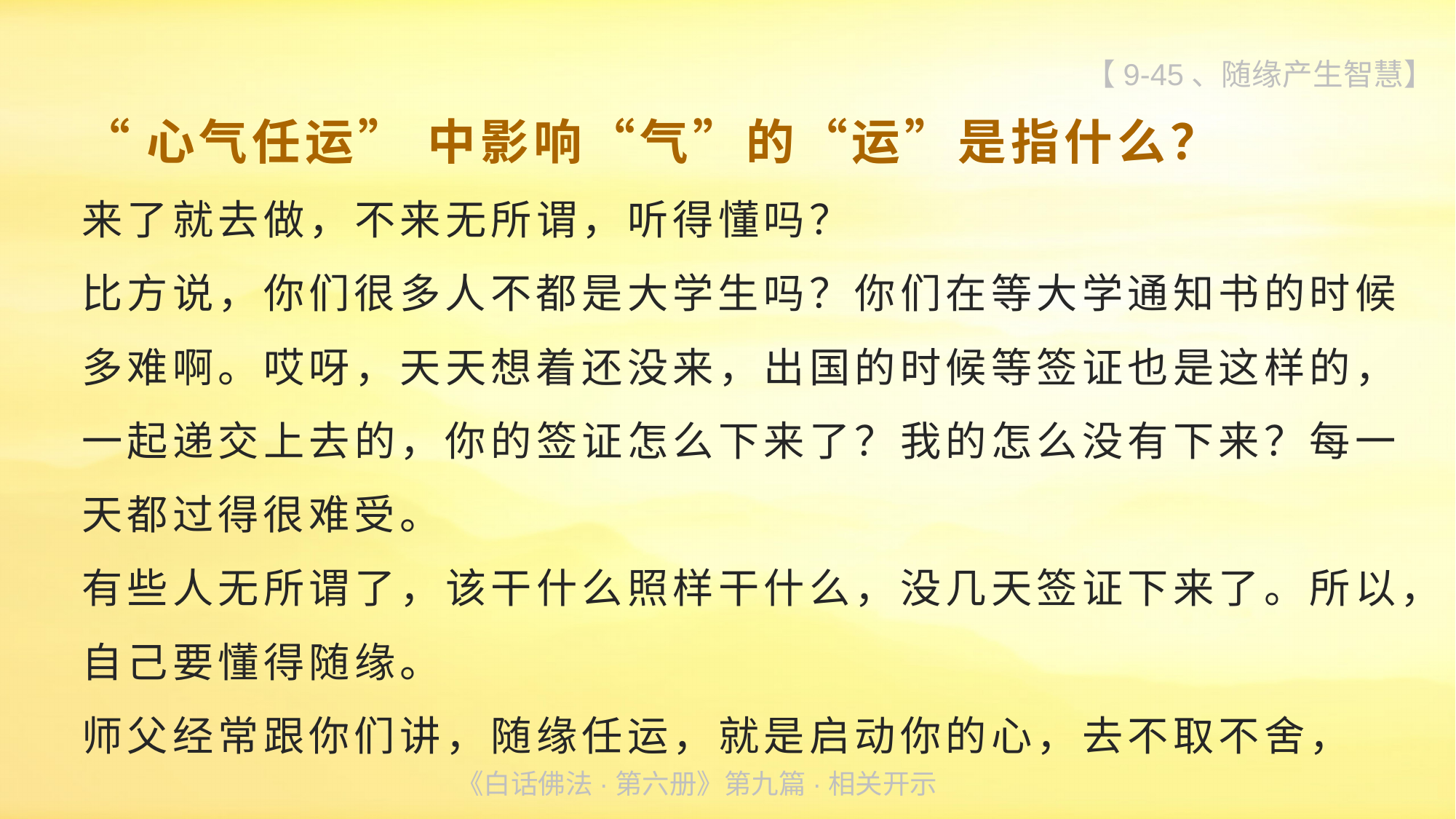

【9-45、随缘产生智慧】
“心气任运” 中影响“气”的“运”是指什么？
来了就去做，不来无所谓，听得懂吗？
比方说，你们很多人不都是大学生吗？你们在等大学通知书的时候多难啊。哎呀，天天想着还没来，出国的时候等签证也是这样的，一起递交上去的，你的签证怎么下来了？我的怎么没有下来？每一天都过得很难受。
有些人无所谓了，该干什么照样干什么，没几天签证下来了。所以，自己要懂得随缘。
师父经常跟你们讲，随缘任运，就是启动你的心，去不取不舍，
《白话佛法·第六册》第九篇·相关开示